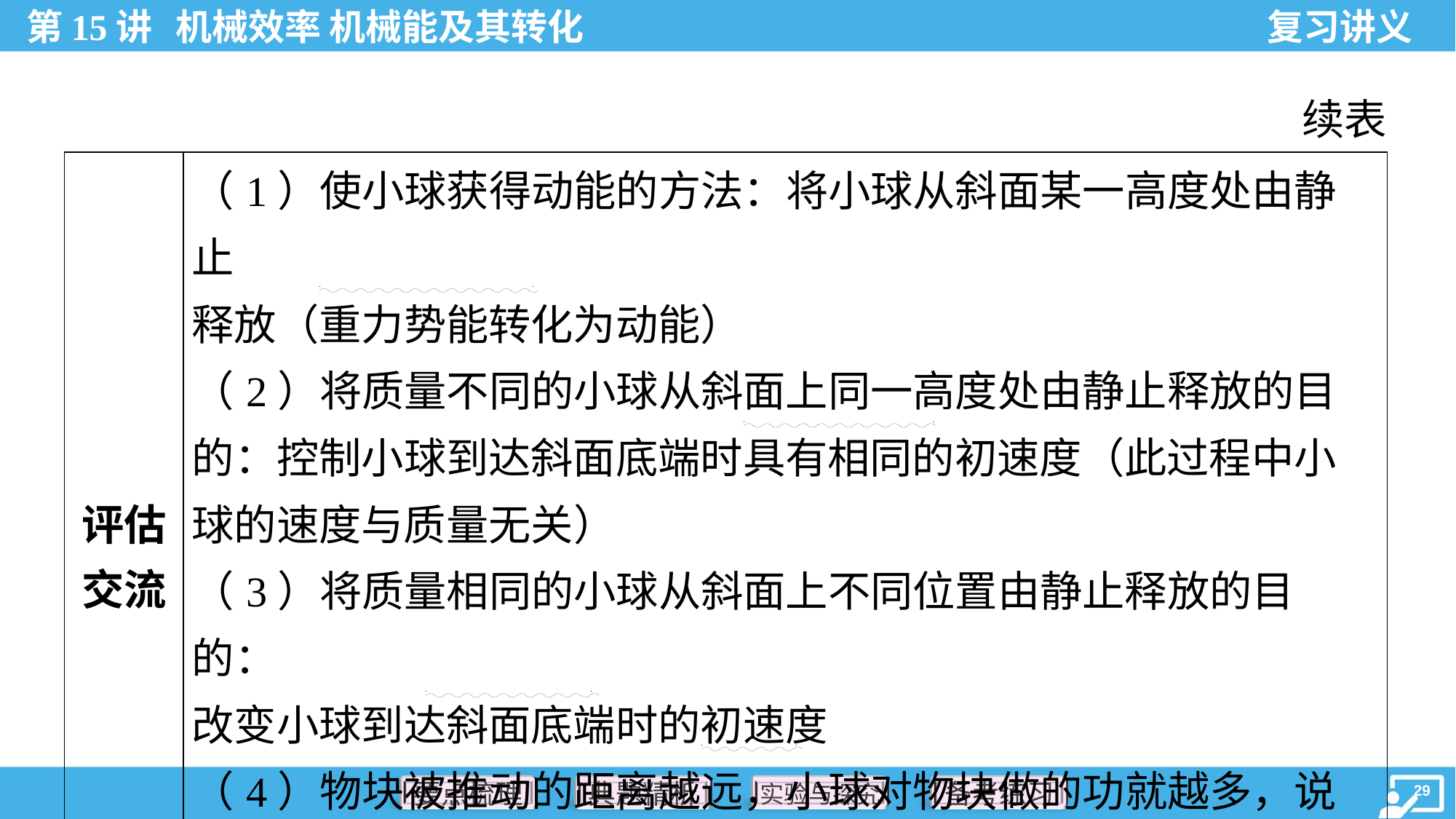

续表
| 评估 交流 | （1）使小球获得动能的方法：将小球从斜面某一高度处由静止 释放（重力势能转化为动能） （2）将质量不同的小球从斜面上同一高度处由静止释放的目 的：控制小球到达斜面底端时具有相同的初速度（此过程中小 球的速度与质量无关） （3）将质量相同的小球从斜面上不同位置由静止释放的目的： 改变小球到达斜面底端时的初速度 （4）物块被推动的距离越远，小球对物块做的功就越多，说明 小球到达斜面底端时具有的动能越大 |
| --- | --- |
.                  .
.                .
.              .
.        .